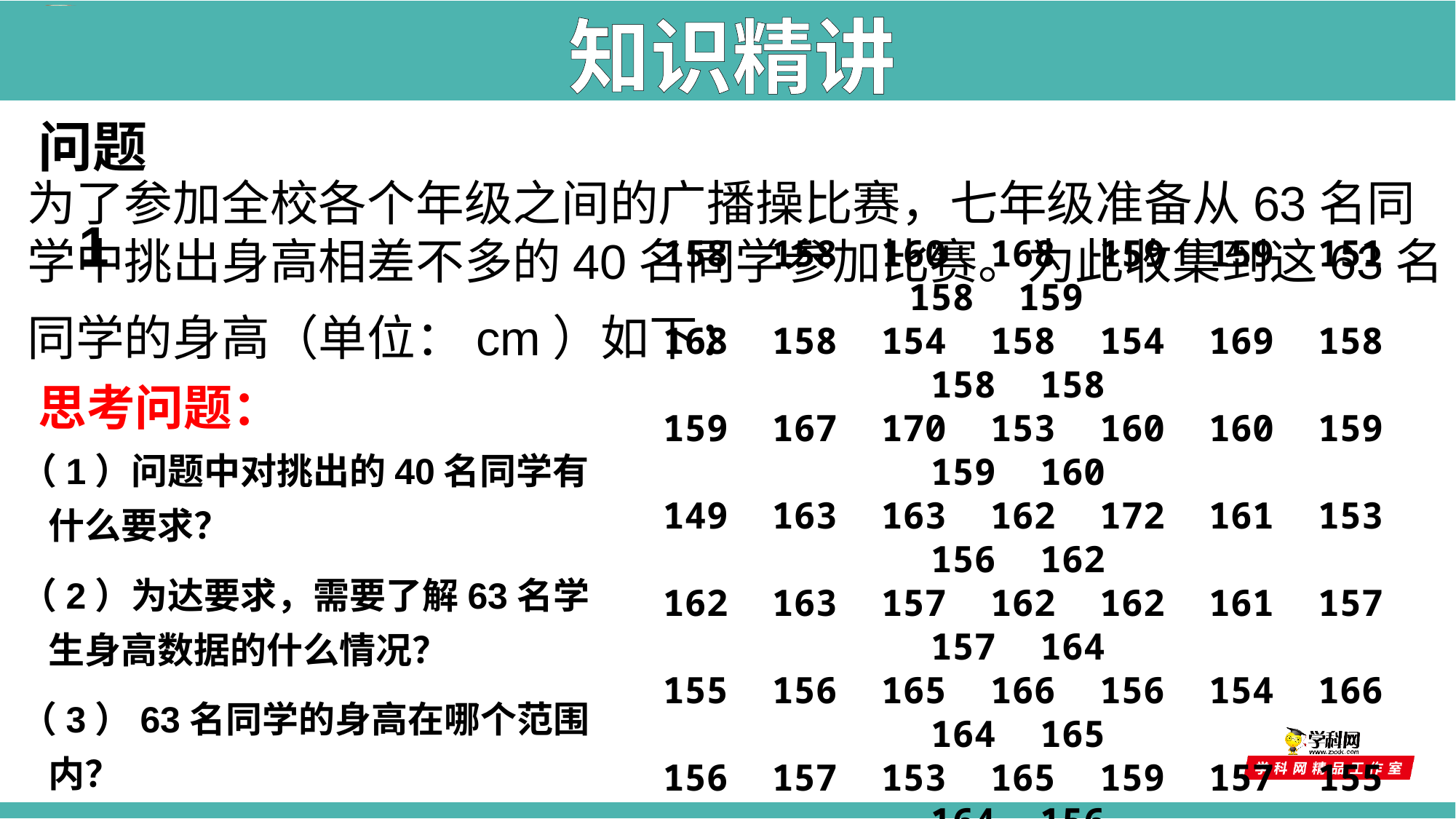

知识精讲
问题1
为了参加全校各个年级之间的广播操比赛，七年级准备从63名同学中挑出身高相差不多的40名同学参加比赛。为此收集到这63名同学的身高（单位：cm）如下：
思考问题：
158  158  160  168  159  159  151  158  159
168  158  154  158  154  169  158  158  158
159  167  170  153  160  160  159  159  160
149  163  163  162  172  161  153  156  162
162  163  157  162  162  161  157  157  164
155  156  165  166  156  154  166  164  165
156  157  153  165  159  157  155  164  156

（1）问题中对挑出的40名同学有什么要求？
（2）为达要求，需要了解63名学生身高数据的什么情况？
（3）63名同学的身高在哪个范围内？